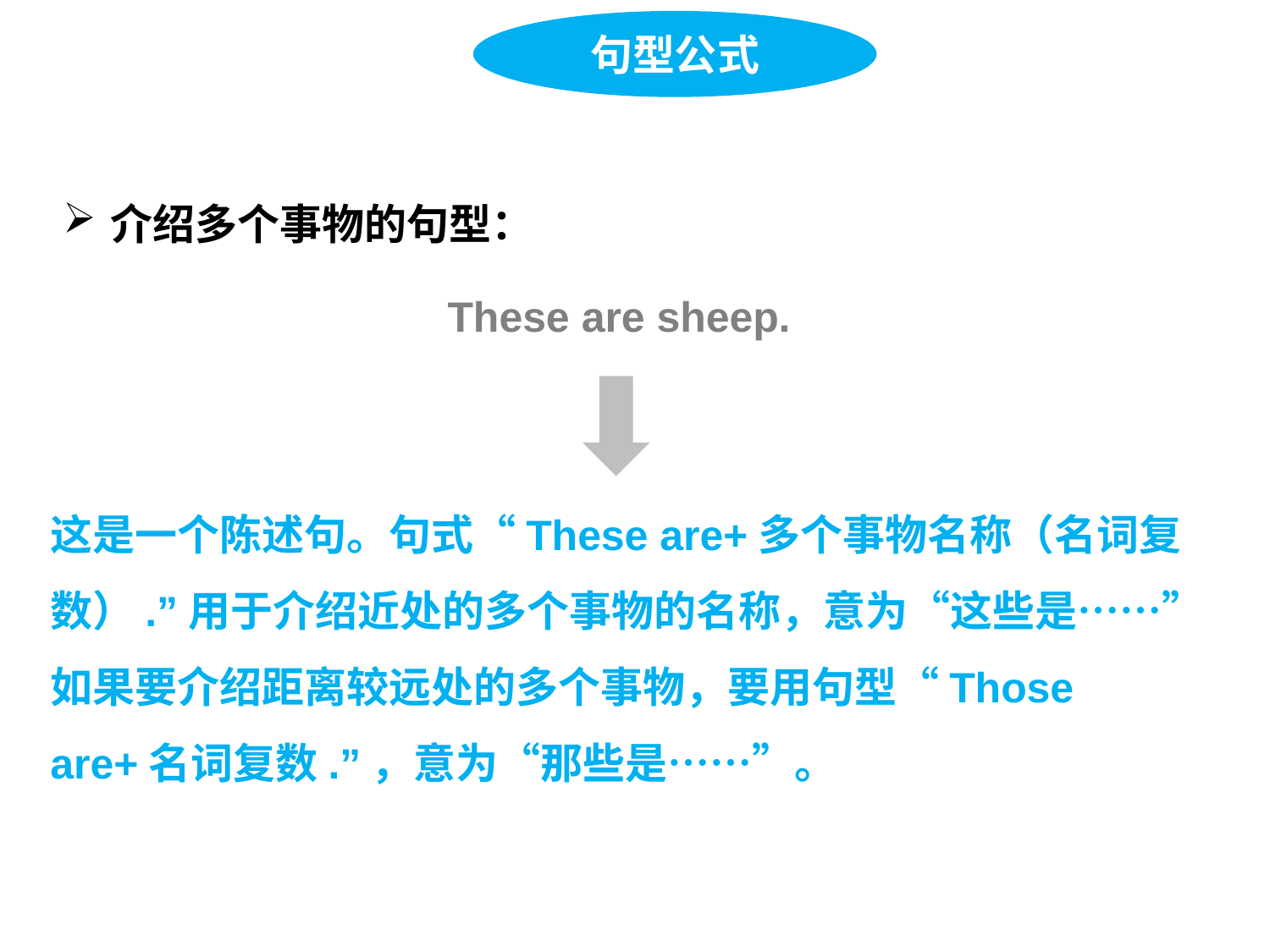

句型公式
介绍多个事物的句型：
These are sheep.

这是一个陈述句。句式“These are+多个事物名称（名词复数）.”用于介绍近处的多个事物的名称，意为“这些是……”
如果要介绍距离较远处的多个事物，要用句型“Those are+名词复数.”，意为“那些是……”。